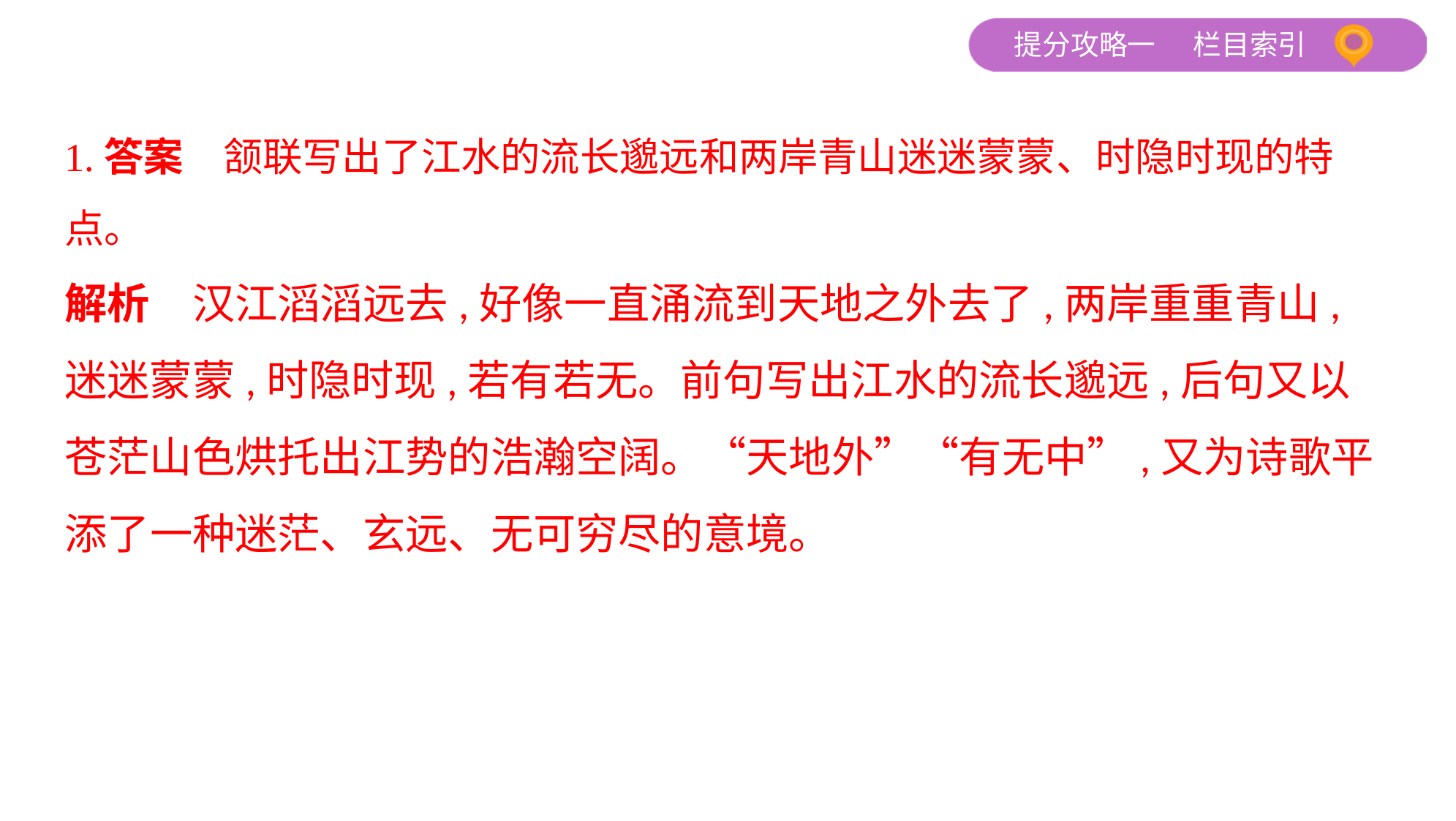

1.答案　颔联写出了江水的流长邈远和两岸青山迷迷蒙蒙、时隐时现的特
点。
解析　汉江滔滔远去,好像一直涌流到天地之外去了,两岸重重青山,迷迷蒙蒙,时隐时现,若有若无。前句写出江水的流长邈远,后句又以苍茫山色烘托出江势的浩瀚空阔。“天地外”“有无中”,又为诗歌平添了一种迷茫、玄远、无可穷尽的意境。